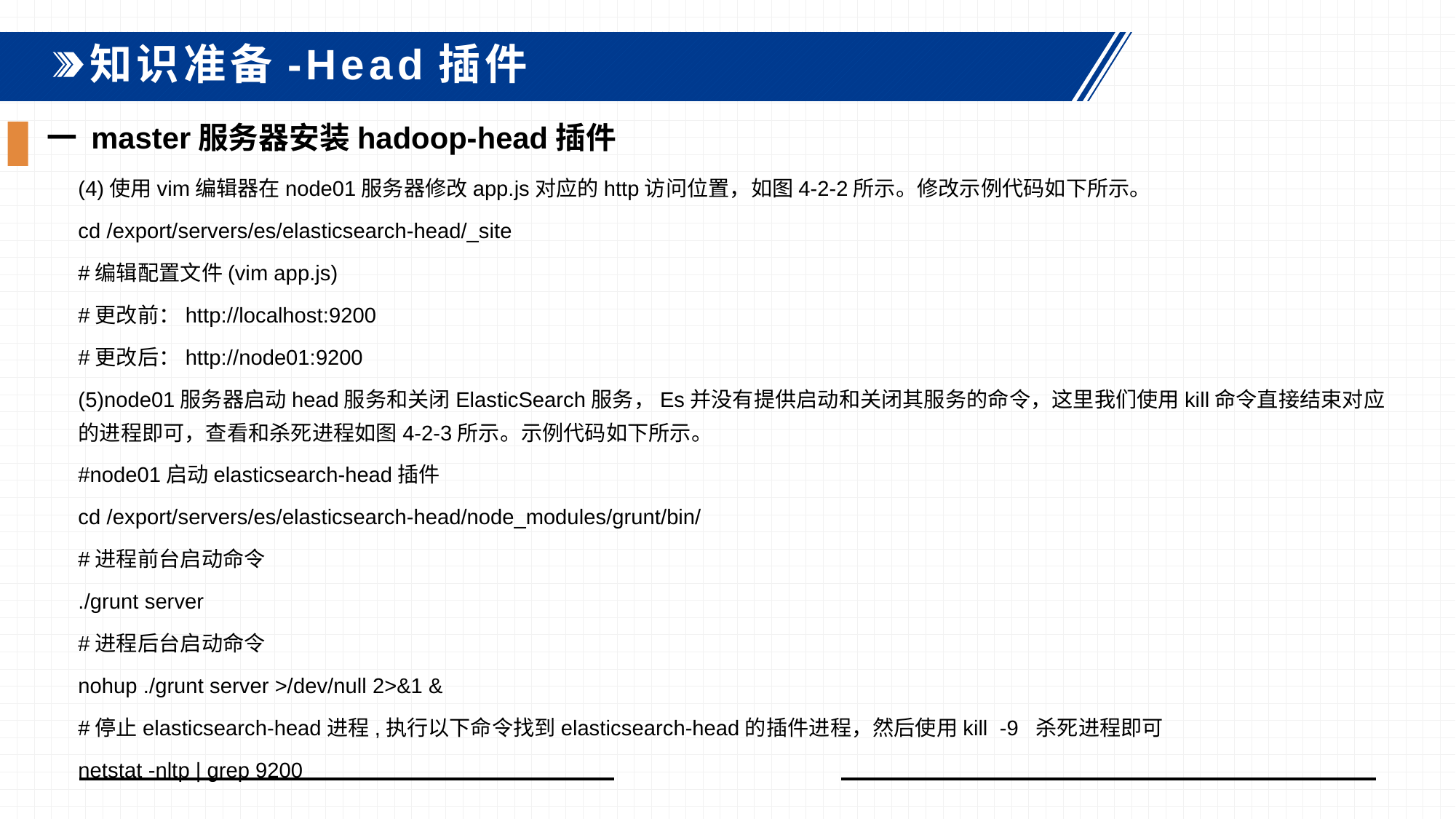

知识准备-Head插件
一 master服务器安装hadoop-head插件
(4)使用vim编辑器在node01服务器修改app.js对应的http访问位置，如图4-2-2所示。修改示例代码如下所示。
cd /export/servers/es/elasticsearch-head/_site
#编辑配置文件(vim app.js)
#更改前：http://localhost:9200
#更改后：http://node01:9200
(5)node01服务器启动head服务和关闭ElasticSearch服务，Es并没有提供启动和关闭其服务的命令，这里我们使用kill命令直接结束对应的进程即可，查看和杀死进程如图4-2-3所示。示例代码如下所示。
#node01启动elasticsearch-head插件
cd /export/servers/es/elasticsearch-head/node_modules/grunt/bin/
#进程前台启动命令
./grunt server
#进程后台启动命令
nohup ./grunt server >/dev/null 2>&1 &
#停止elasticsearch-head进程,执行以下命令找到elasticsearch-head的插件进程，然后使用kill  -9  杀死进程即可
netstat -nltp | grep 9200